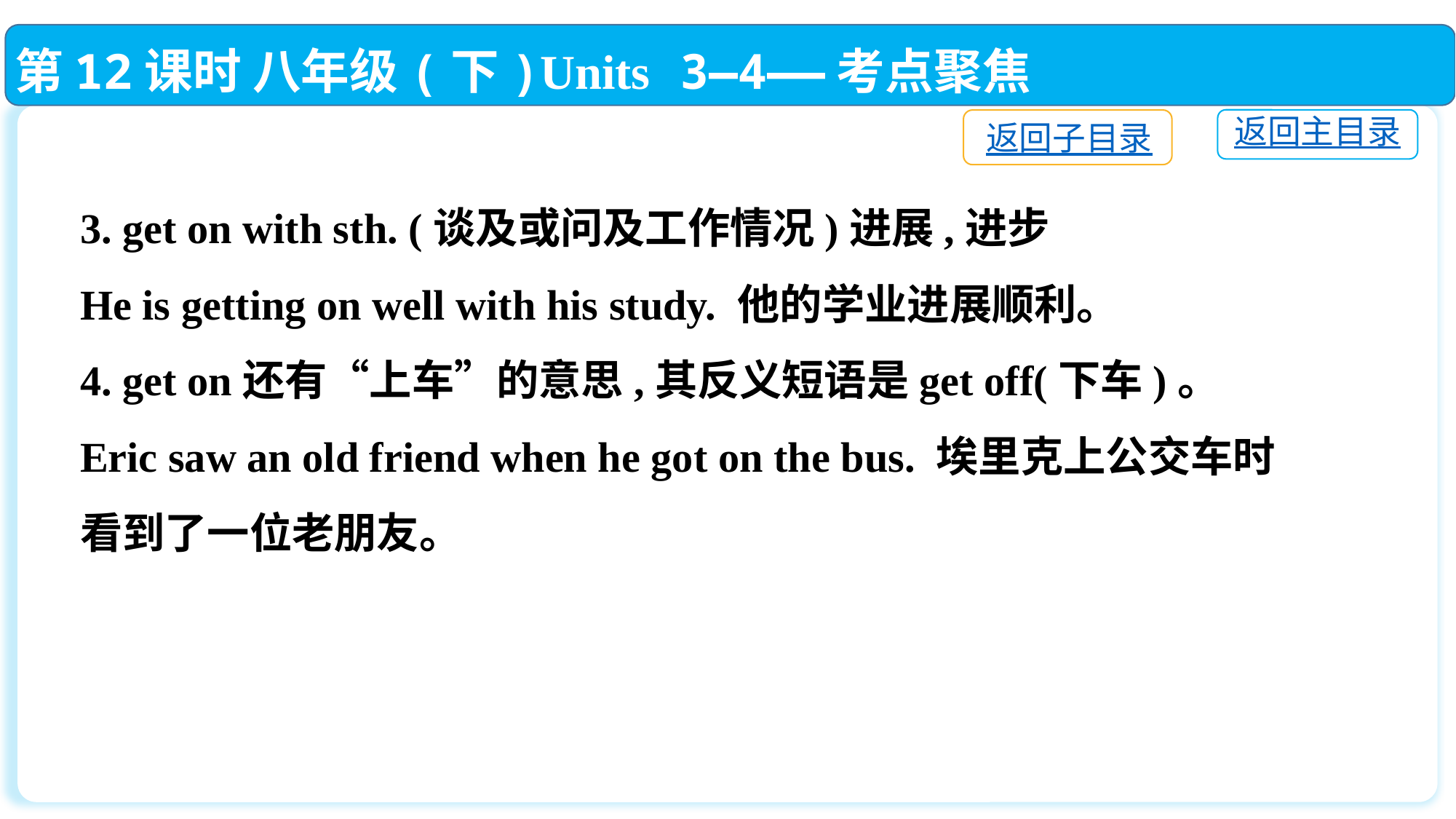

第12课时 八年级(下)Units 3—4——考点聚焦

返回主目录

返回子目录
3. get on with sth. (谈及或问及工作情况)进展,进步
He is getting on well with his study. 他的学业进展顺利。
4. get on还有“上车”的意思,其反义短语是get off(下车)。
Eric saw an old friend when he got on the bus. 埃里克上公交车时看到了一位老朋友。